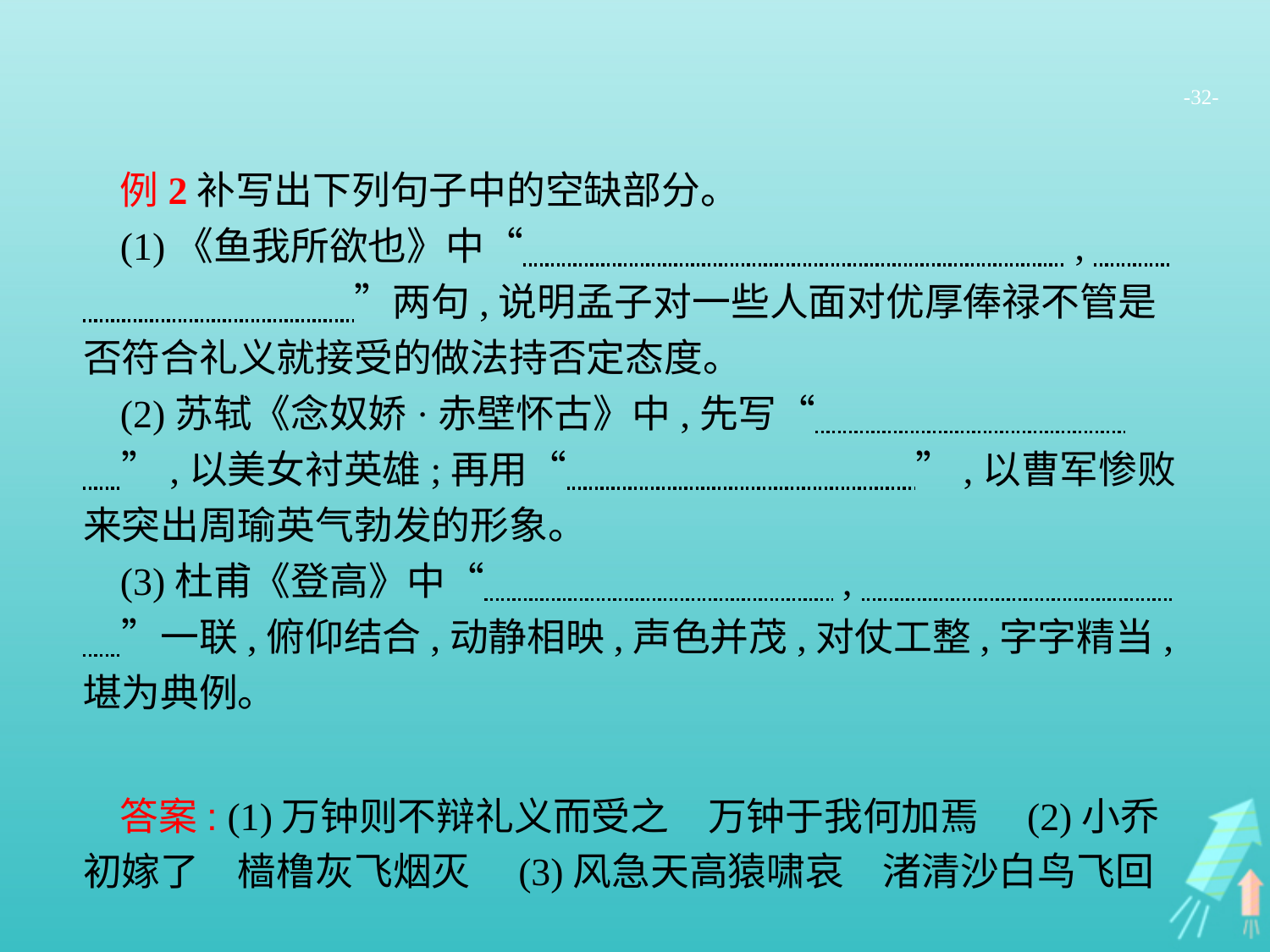

-32-
例2补写出下列句子中的空缺部分。
(1)《鱼我所欲也》中“　　　　　　　　　　　　　　,　　　　　　　　　”两句,说明孟子对一些人面对优厚俸禄不管是否符合礼义就接受的做法持否定态度。
(2)苏轼《念奴娇·赤壁怀古》中,先写“　　　　　　　　　”,以美女衬英雄;再用“　　　　　　　　　”,以曹军惨败来突出周瑜英气勃发的形象。
(3)杜甫《登高》中“　　　　　　　　　,　　　　　　　　　”一联,俯仰结合,动静相映,声色并茂,对仗工整,字字精当,堪为典例。
答案: (1)万钟则不辩礼义而受之　万钟于我何加焉　(2)小乔初嫁了　樯橹灰飞烟灭　(3)风急天高猿啸哀　渚清沙白鸟飞回